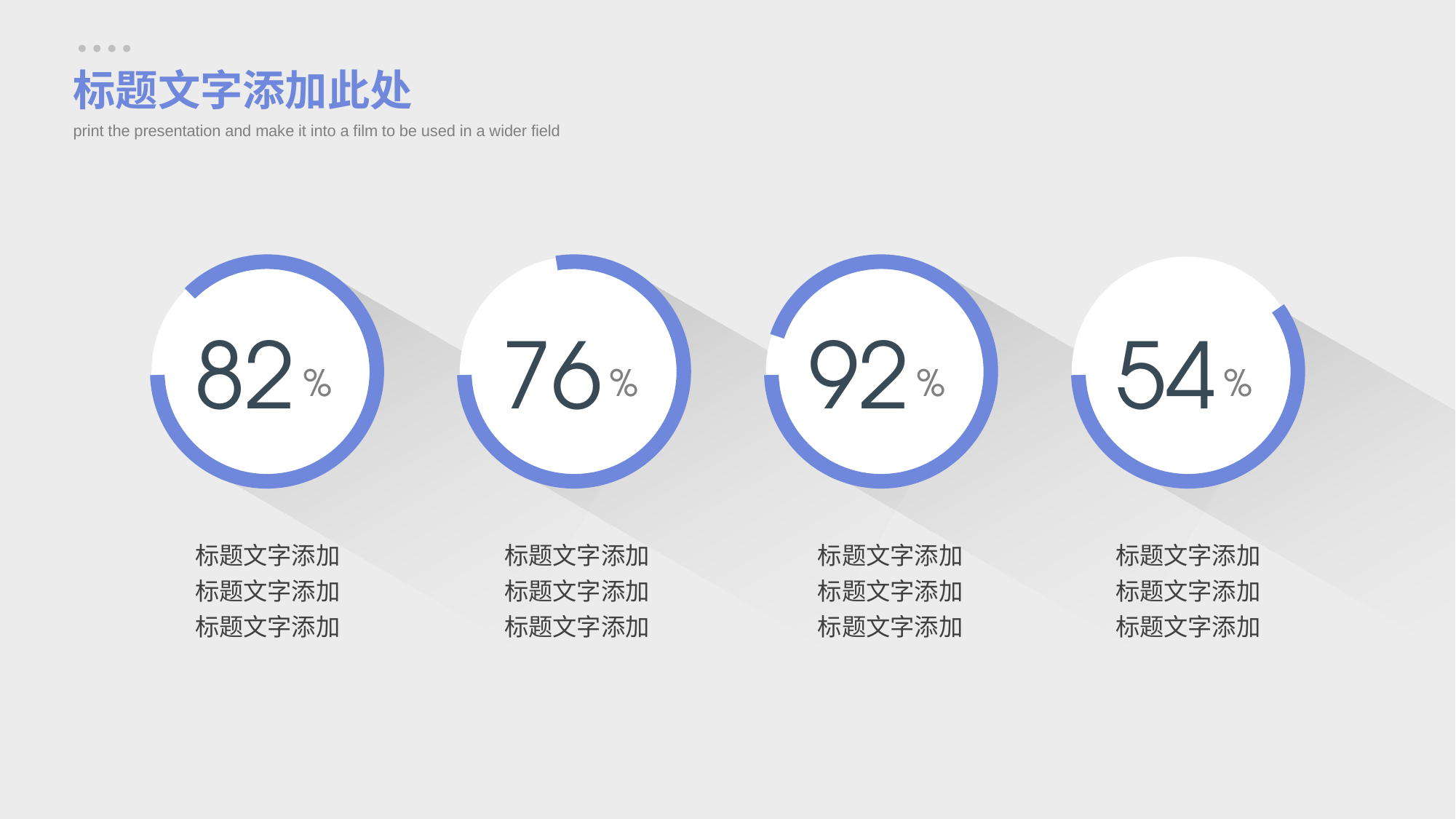

标题文字添加此处
print the presentation and make it into a film to be used in a wider field

82
%

76
%

92
%

54
%

标题文字添加
标题文字添加
标题文字添加
标题文字添加
标题文字添加
标题文字添加
标题文字添加
标题文字添加
标题文字添加
标题文字添加
标题文字添加
标题文字添加